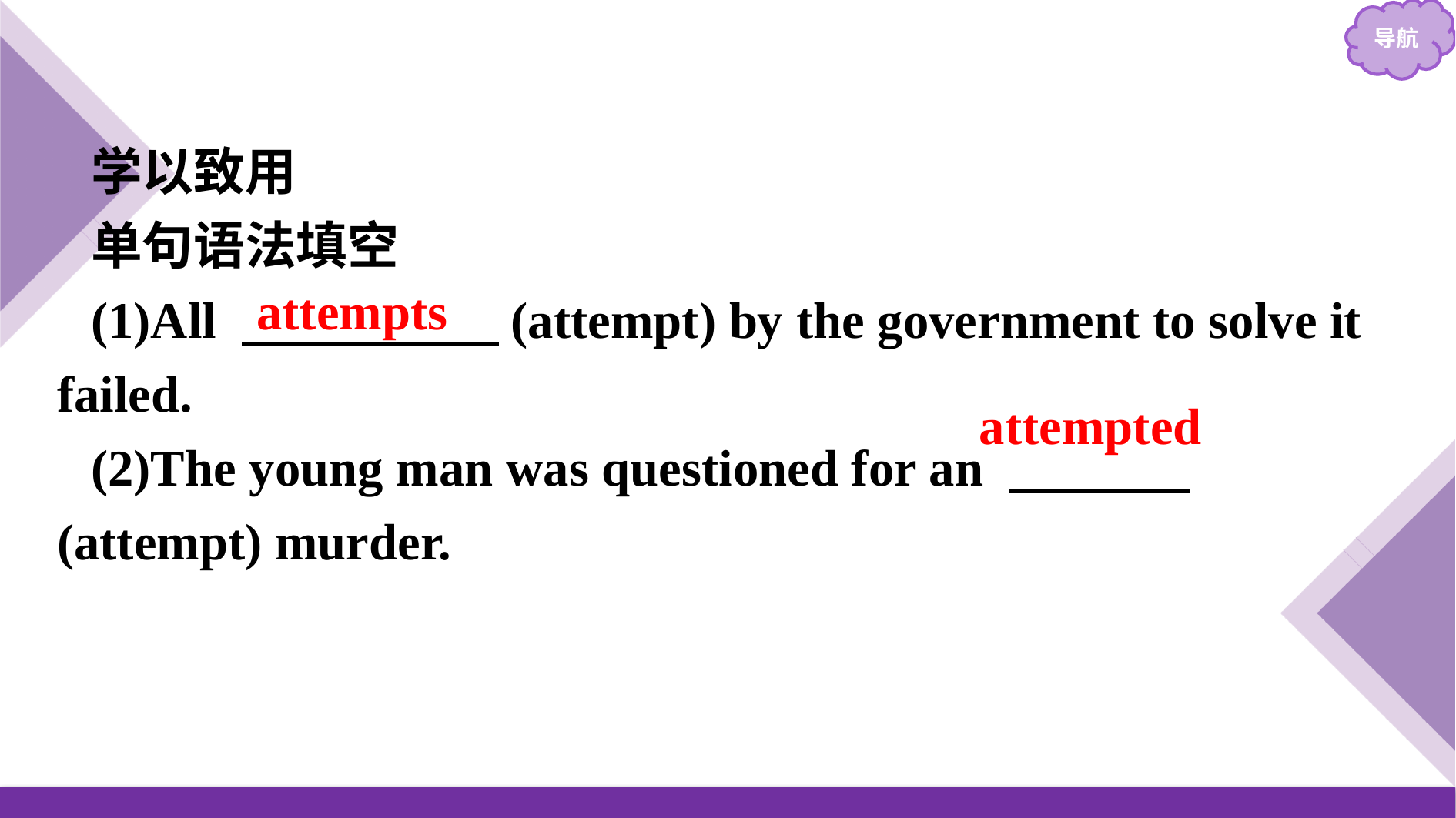

学以致用
单句语法填空
(1)All 　　　　　(attempt) by the government to solve it failed.
(2)The young man was questioned for an 　　　 (attempt) murder.
attempts
attempted